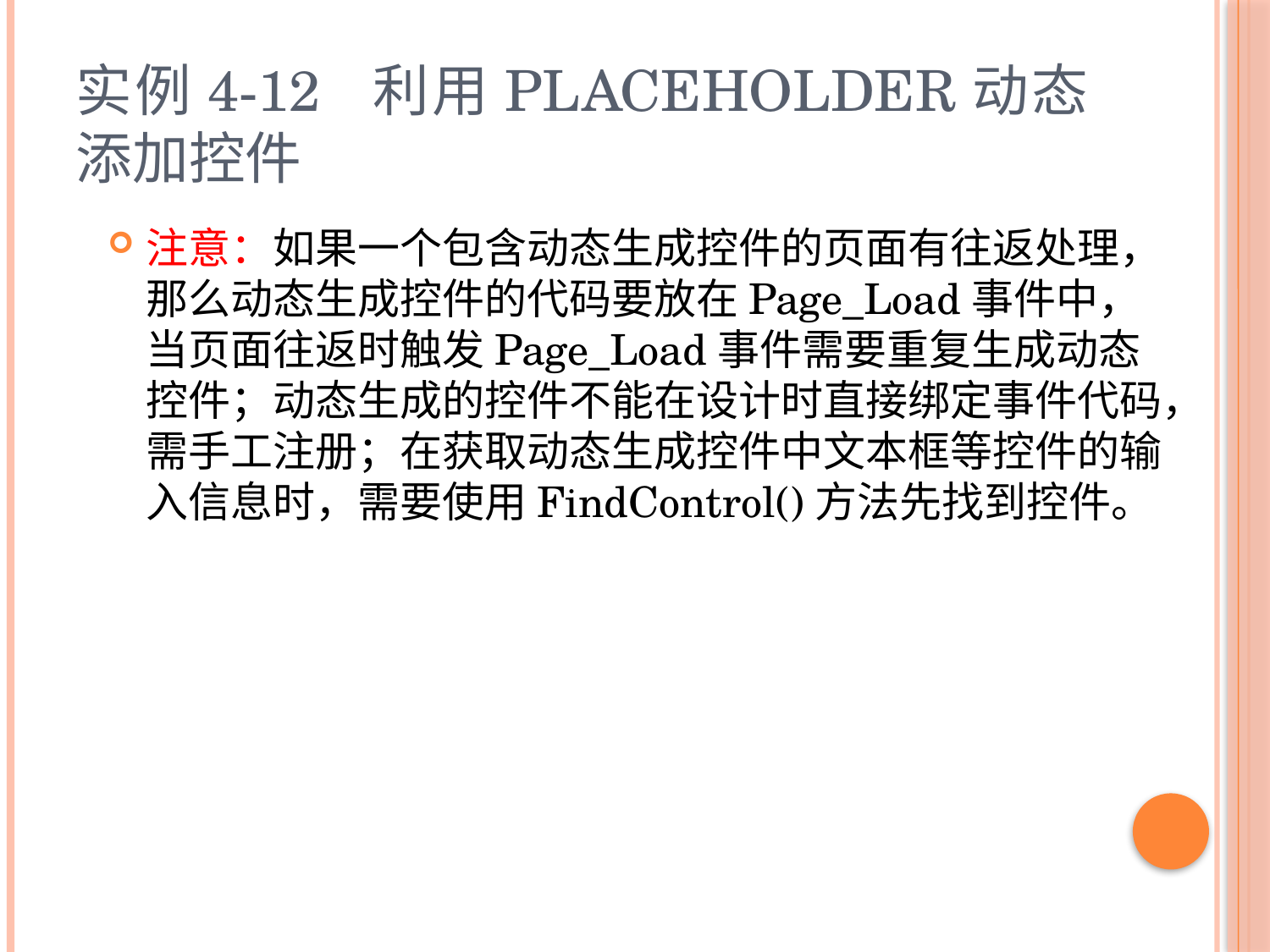

# 实例4-12  利用PlaceHolder动态添加控件
注意：如果一个包含动态生成控件的页面有往返处理，那么动态生成控件的代码要放在Page_Load事件中，当页面往返时触发Page_Load事件需要重复生成动态控件；动态生成的控件不能在设计时直接绑定事件代码，需手工注册；在获取动态生成控件中文本框等控件的输入信息时，需要使用FindControl()方法先找到控件。
56